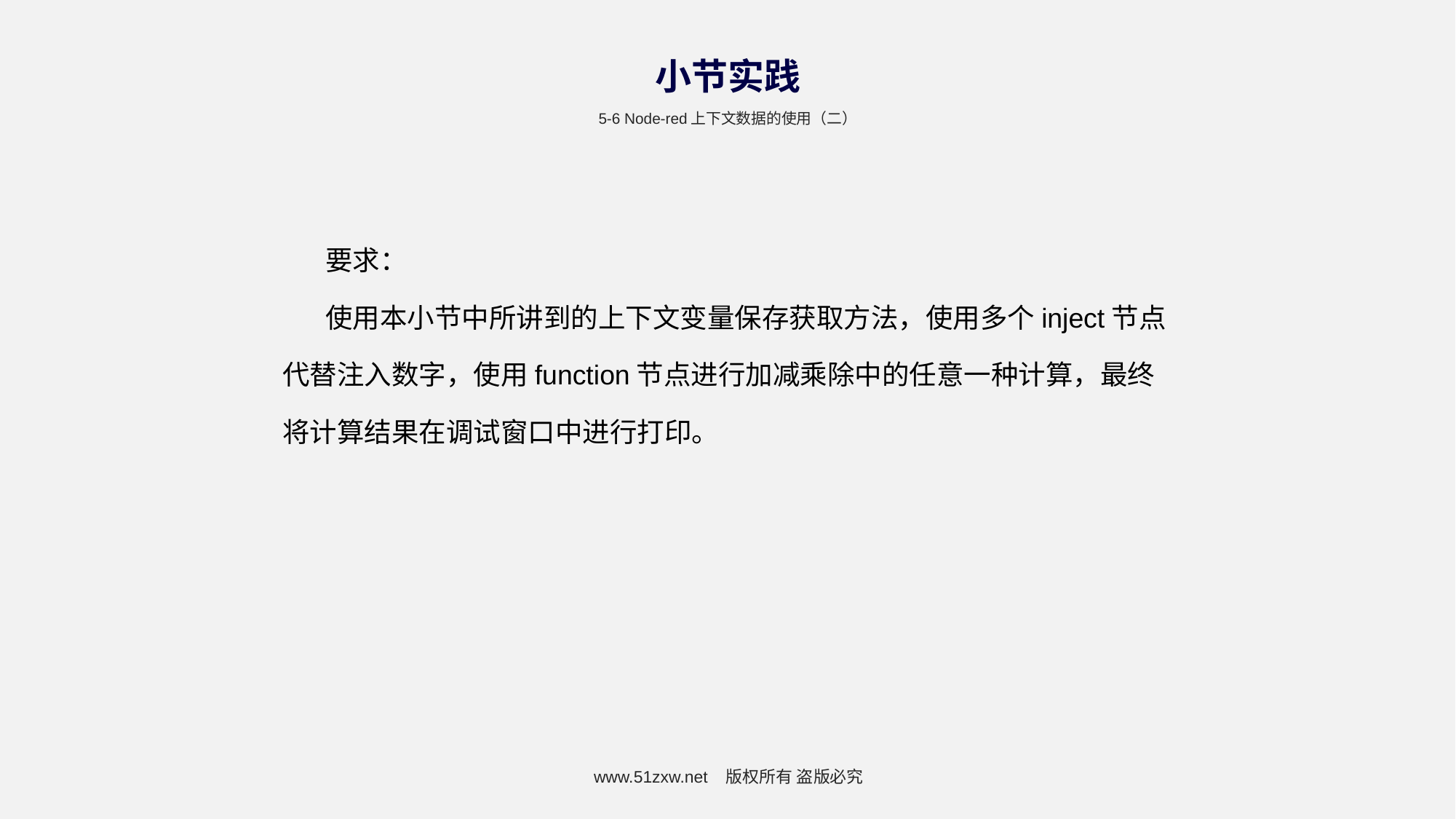

小节实践
5-6 Node-red上下文数据的使用（二）
要求：
使用本小节中所讲到的上下文变量保存获取方法，使用多个inject节点代替注入数字，使用function节点进行加减乘除中的任意一种计算，最终将计算结果在调试窗口中进行打印。
www.51zxw.net   版权所有 盗版必究